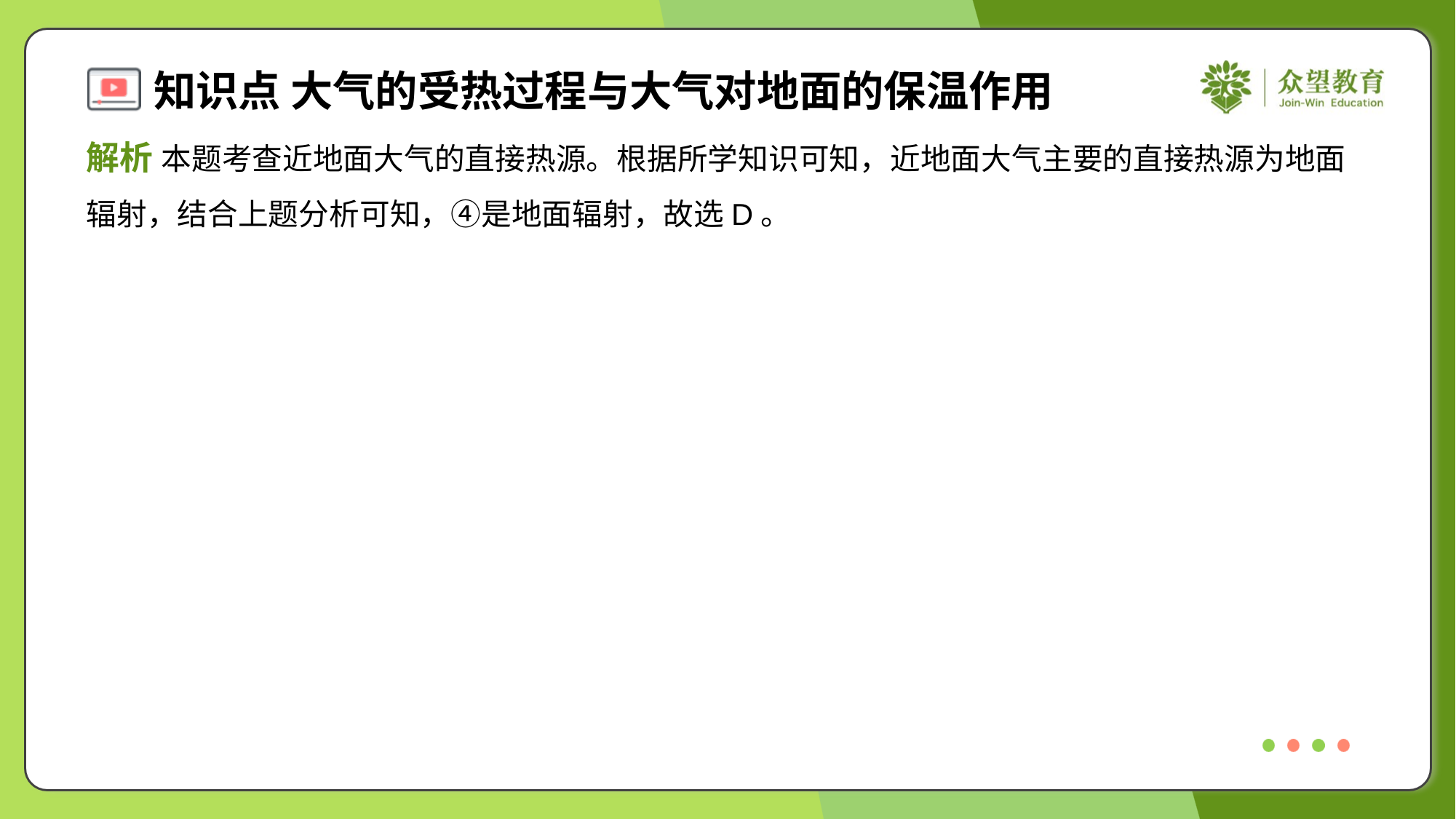

解析 本题考查近地面大气的直接热源。根据所学知识可知，近地面大气主要的直接热源为地面
辐射，结合上题分析可知，④是地面辐射，故选D。